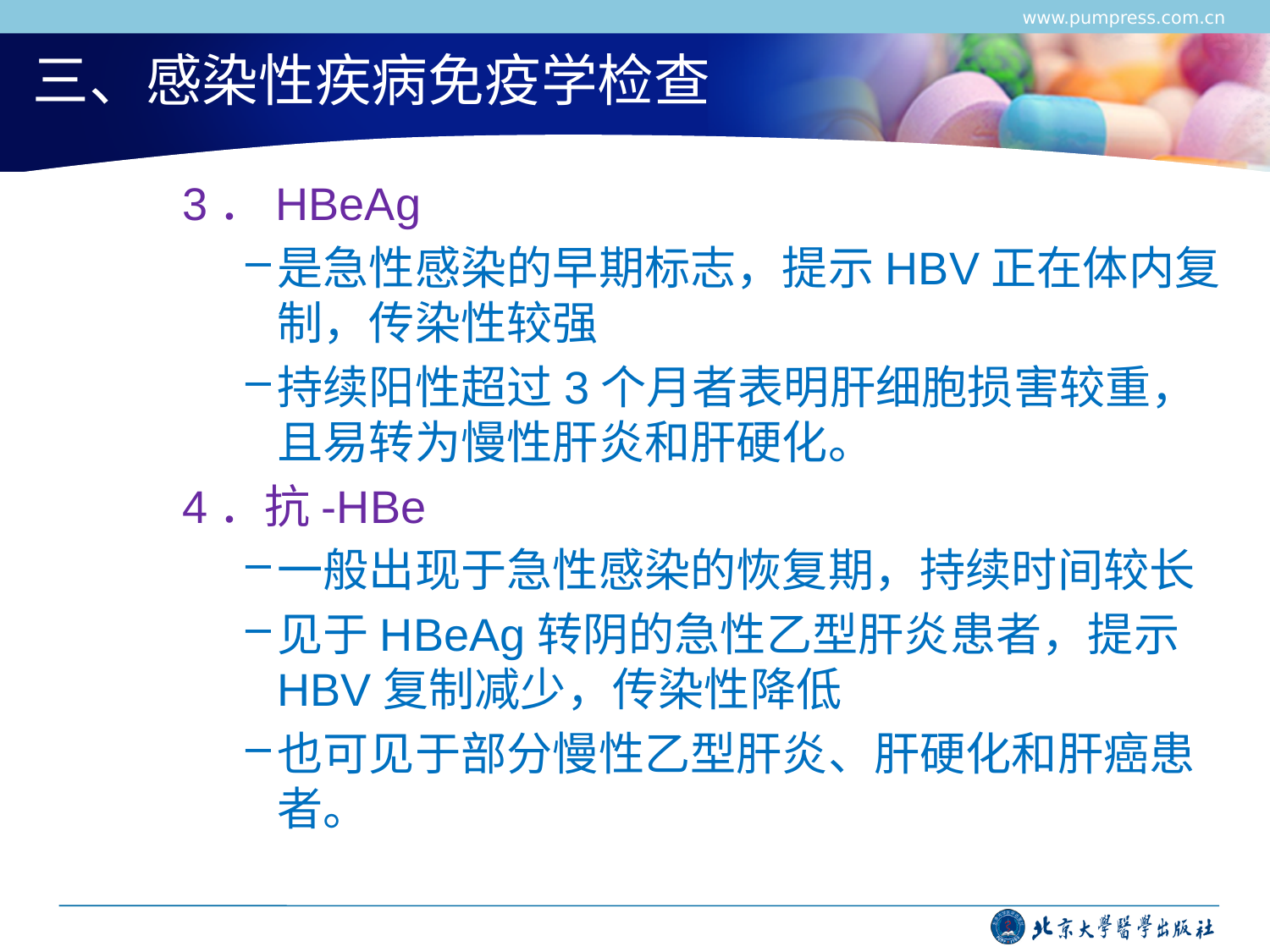

www.pumpress.com.cn
# 三、感染性疾病免疫学检查
3．HBeAg
是急性感染的早期标志，提示HBV正在体内复制，传染性较强
持续阳性超过3个月者表明肝细胞损害较重，且易转为慢性肝炎和肝硬化。
4．抗-HBe
一般出现于急性感染的恢复期，持续时间较长
见于HBeAg转阴的急性乙型肝炎患者，提示HBV复制减少，传染性降低
也可见于部分慢性乙型肝炎、肝硬化和肝癌患者。